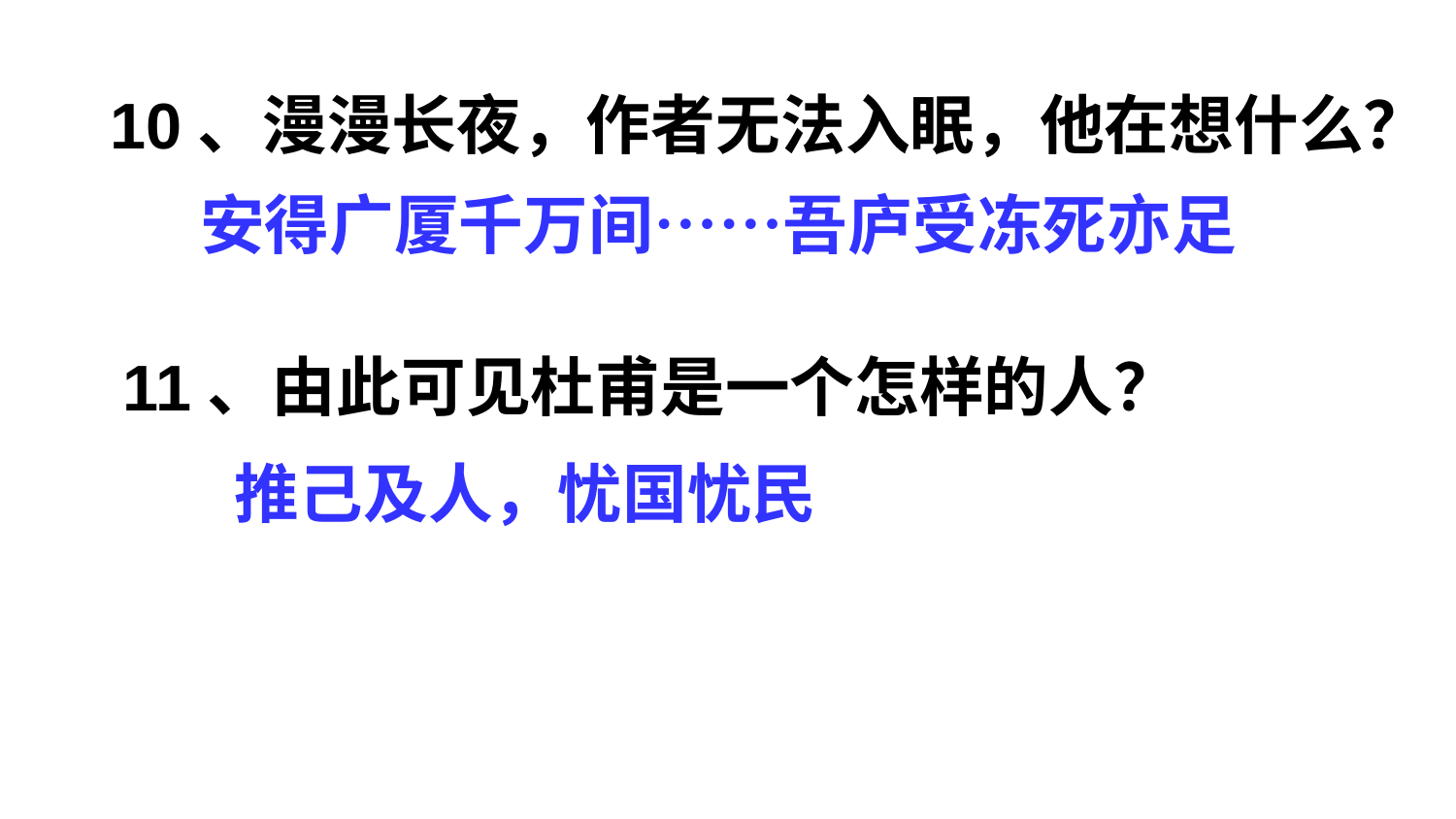

10、漫漫长夜，作者无法入眠，他在想什么？
安得广厦千万间……吾庐受冻死亦足
11、由此可见杜甫是一个怎样的人？
推己及人，忧国忧民